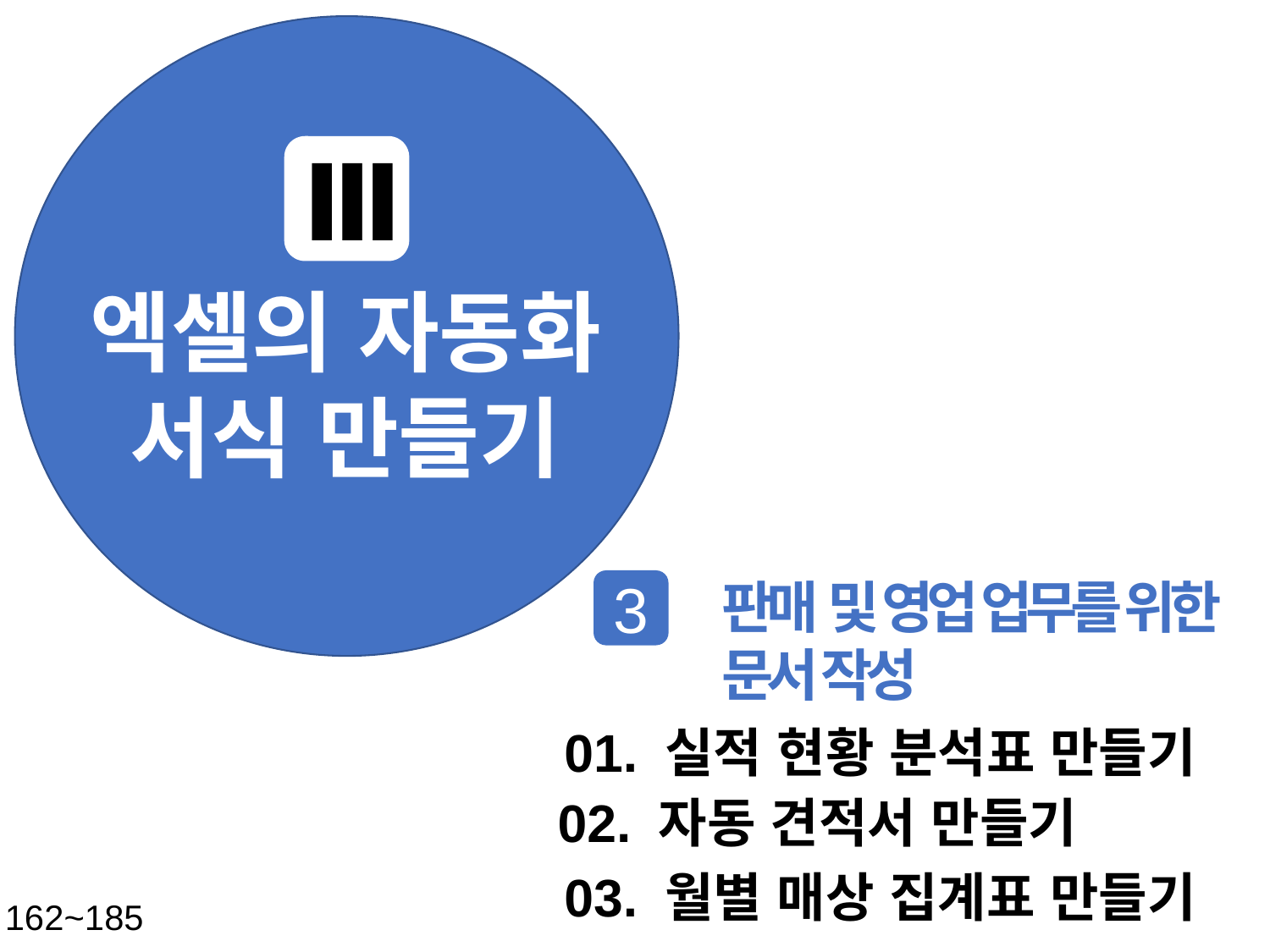

Ⅲ
엑셀의 자동화 서식 만들기
판매 및 영업 업무를 위한
문서 작성
3
01. 실적 현황 분석표 만들기
02. 자동 견적서 만들기
03. 월별 매상 집계표 만들기
P. 162~185